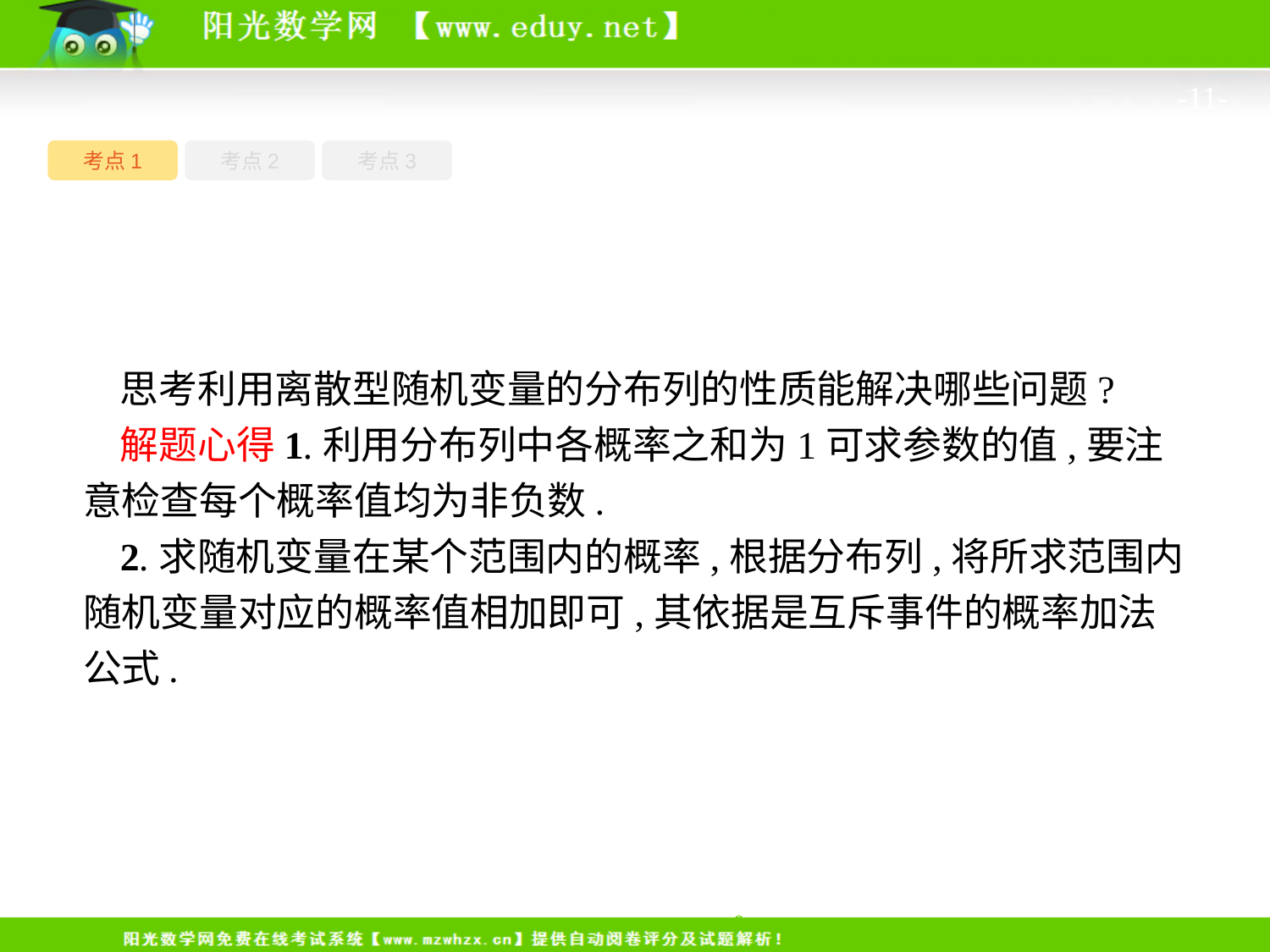

-11-
考点1
考点3
考点2
思考利用离散型随机变量的分布列的性质能解决哪些问题?
解题心得1.利用分布列中各概率之和为1可求参数的值,要注意检查每个概率值均为非负数.
2.求随机变量在某个范围内的概率,根据分布列,将所求范围内随机变量对应的概率值相加即可,其依据是互斥事件的概率加法公式.